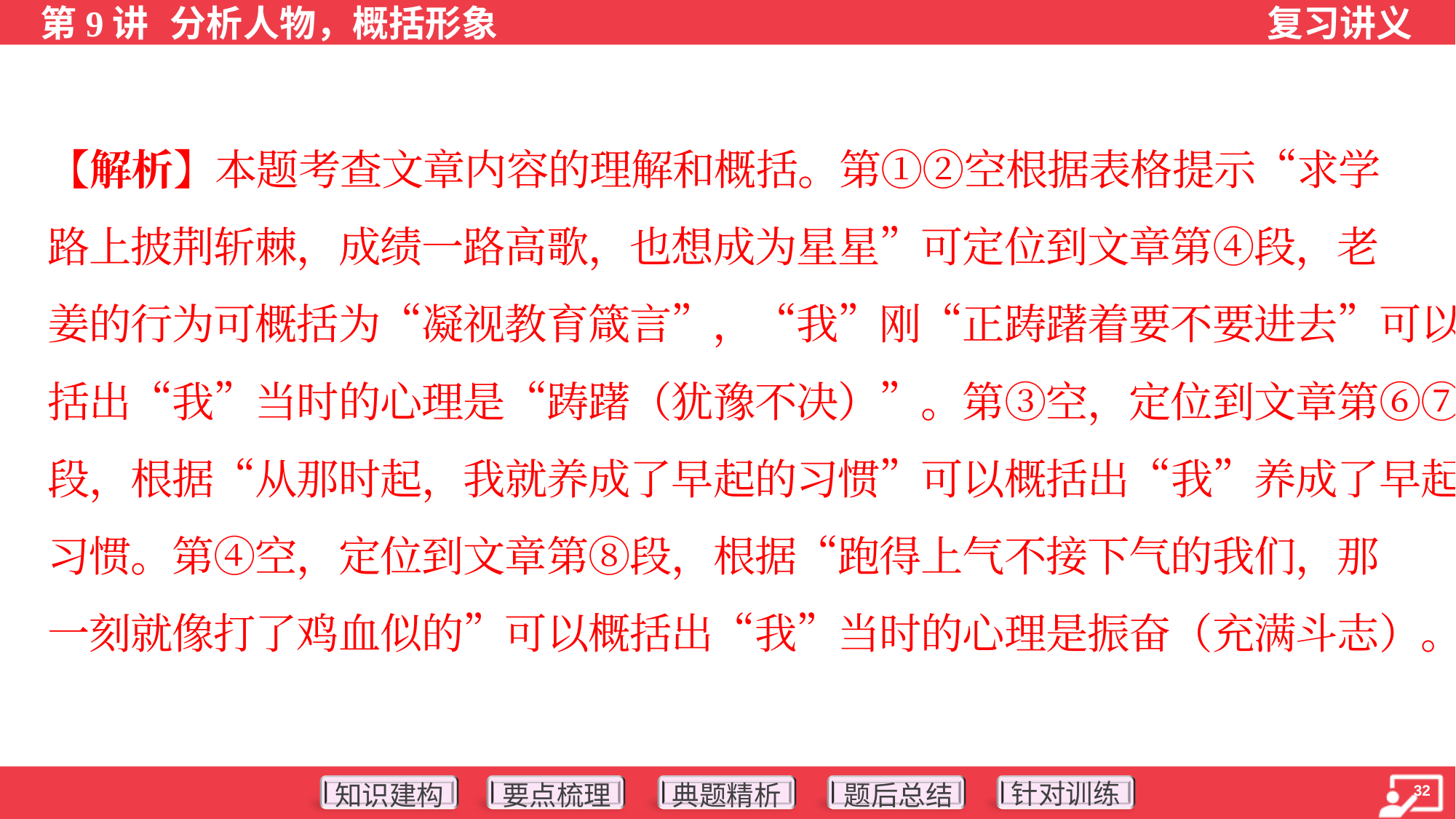

【解析】本题考查文章内容的理解和概括。第①②空根据表格提示“求学
路上披荆斩棘，成绩一路高歌，也想成为星星”可定位到文章第④段，老
姜的行为可概括为“凝视教育箴言”，“我”刚“正踌躇着要不要进去”可以概
括出“我”当时的心理是“踌躇（犹豫不决）”。第③空，定位到文章第⑥⑦
段，根据“从那时起，我就养成了早起的习惯”可以概括出“我”养成了早起
习惯。第④空，定位到文章第⑧段，根据“跑得上气不接下气的我们，那
一刻就像打了鸡血似的”可以概括出“我”当时的心理是振奋（充满斗志）。